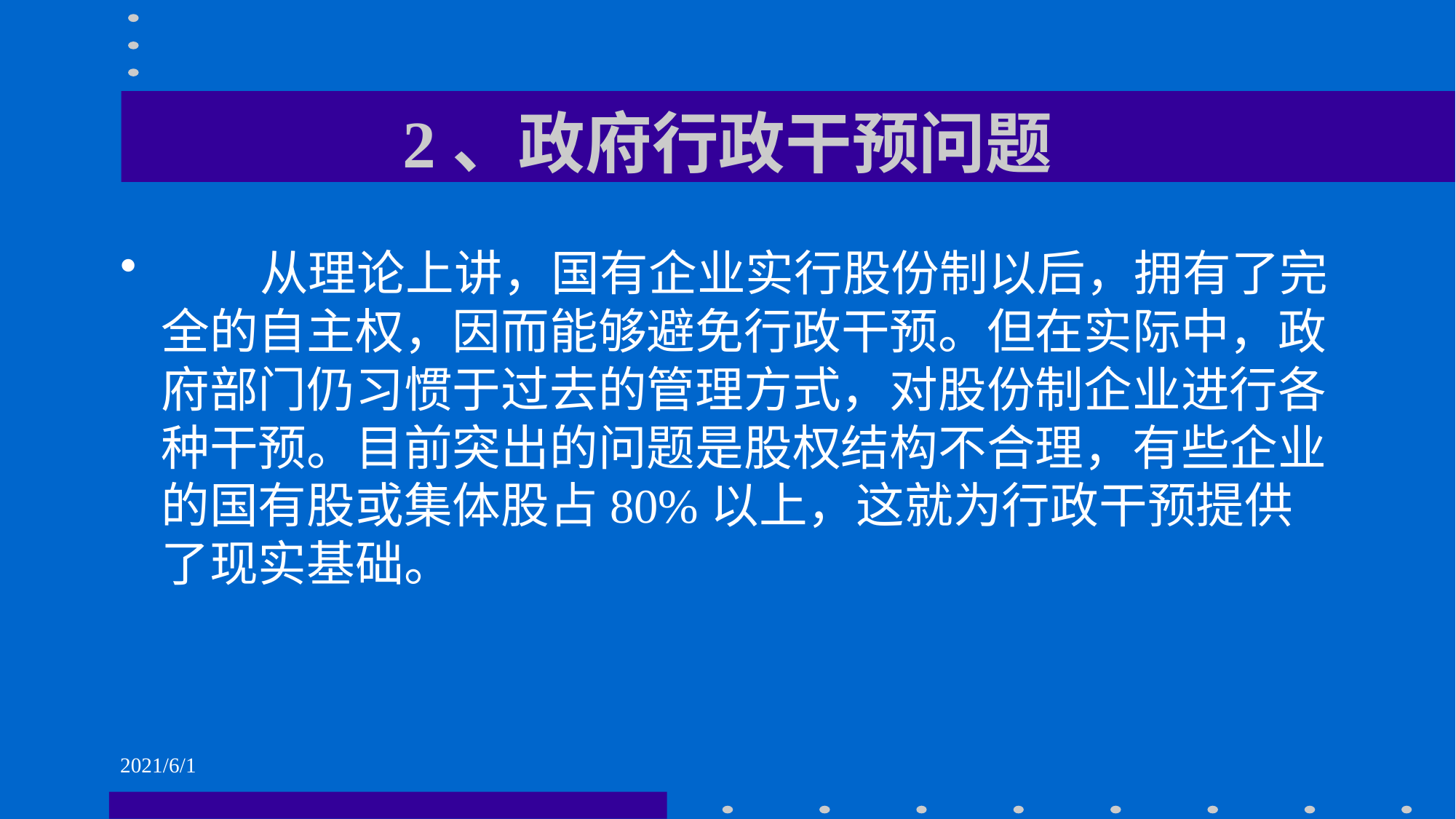

# 2、政府行政干预问题
        从理论上讲，国有企业实行股份制以后，拥有了完全的自主权，因而能够避免行政干预。但在实际中，政府部门仍习惯于过去的管理方式，对股份制企业进行各种干预。目前突出的问题是股权结构不合理，有些企业的国有股或集体股占80%以上，这就为行政干预提供了现实基础。
2021/6/1